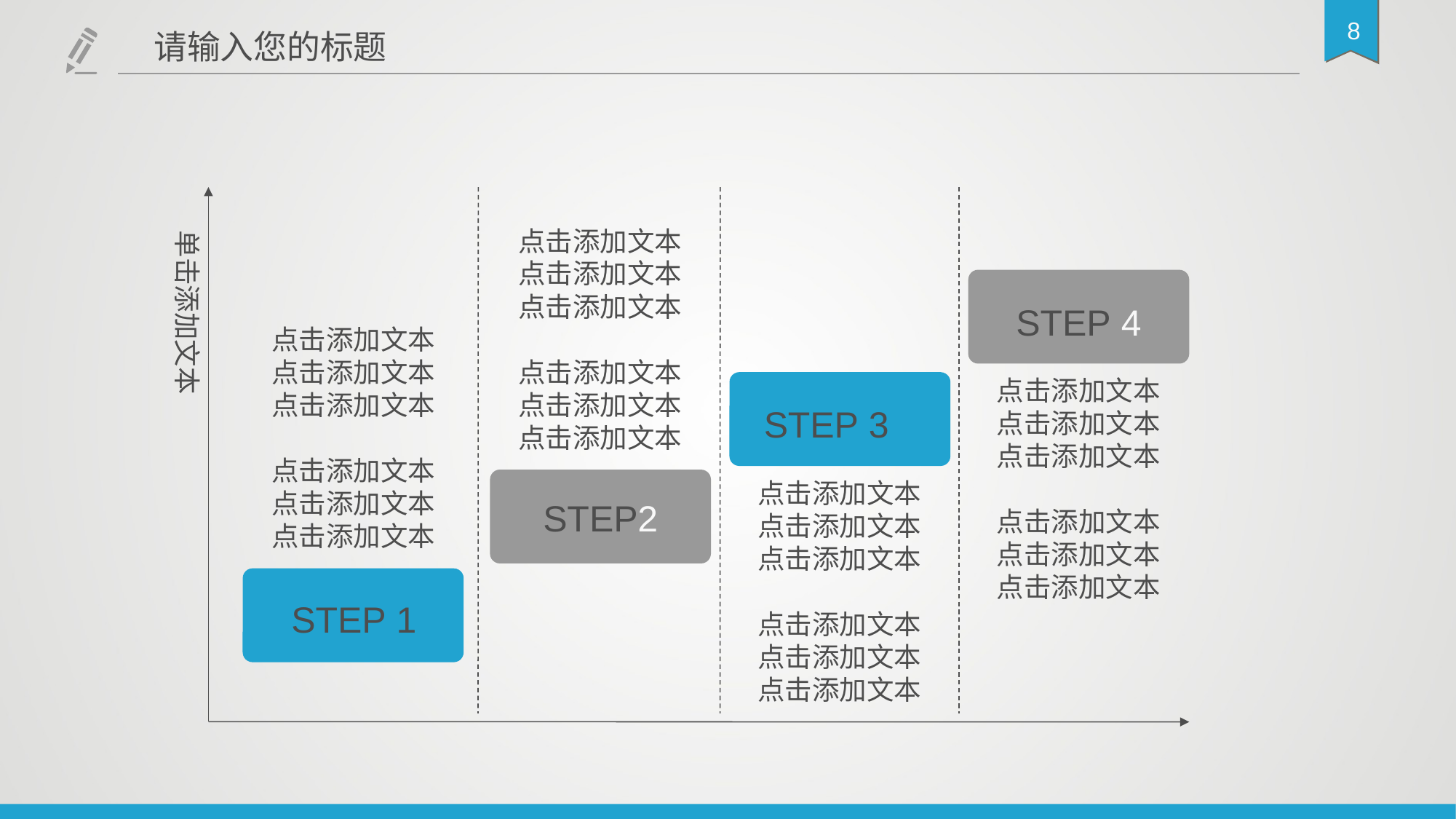

请输入您的标题

点击添加文本
点击添加文本
点击添加文本
点击添加文本
点击添加文本
点击添加文本
单击添加文本

STEP 4
点击添加文本
点击添加文本
点击添加文本
点击添加文本
点击添加文本
点击添加文本
点击添加文本
点击添加文本
点击添加文本
点击添加文本
点击添加文本
点击添加文本

STEP 3

STEP2
点击添加文本
点击添加文本
点击添加文本
点击添加文本
点击添加文本
点击添加文本

STEP 1